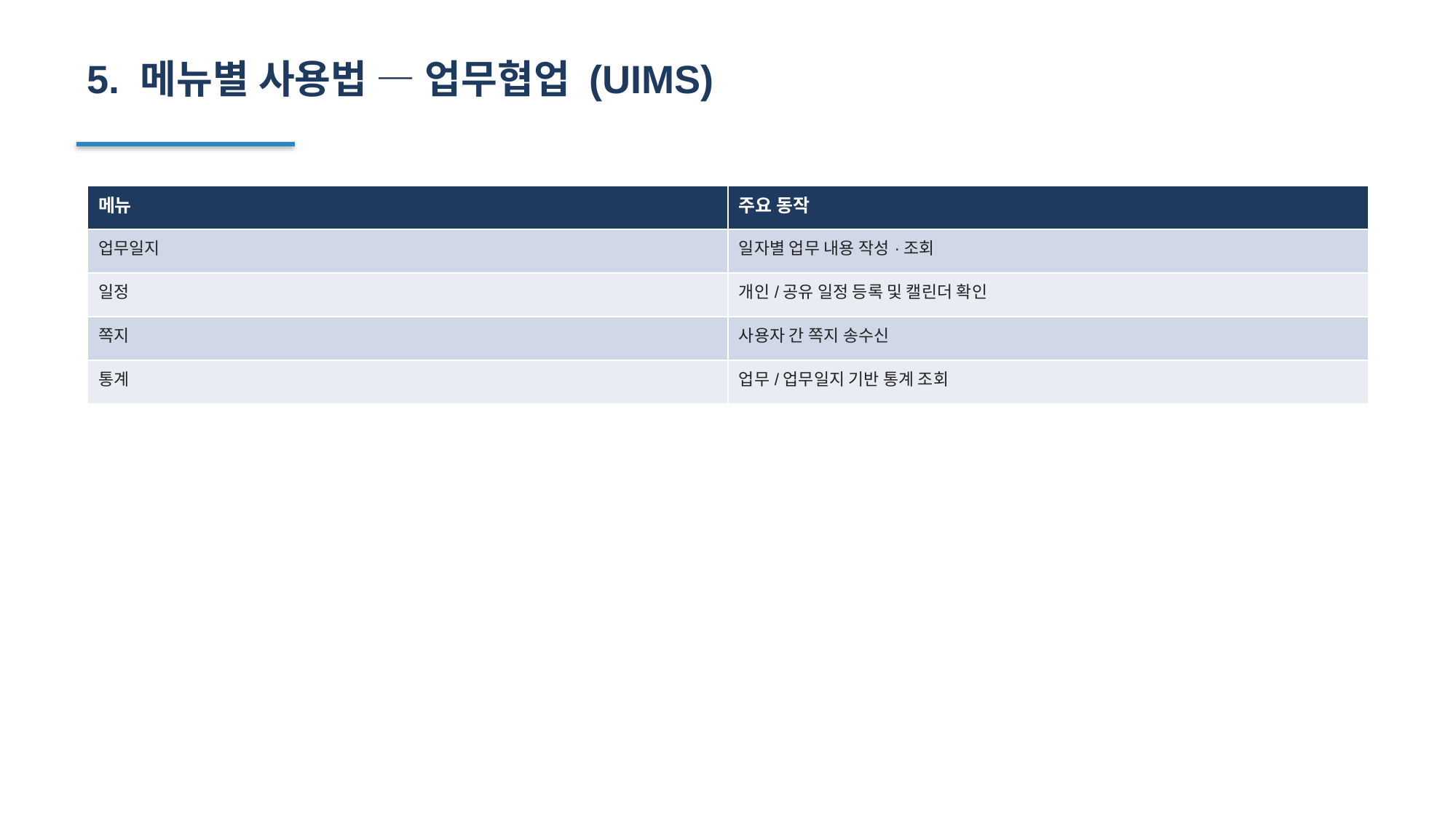

5. 메뉴별 사용법 — 업무협업 (UIMS)

| 메뉴 | 주요 동작 |
| --- | --- |
| 업무일지 | 일자별 업무 내용 작성·조회 |
| 일정 | 개인/공유 일정 등록 및 캘린더 확인 |
| 쪽지 | 사용자 간 쪽지 송수신 |
| 통계 | 업무/업무일지 기반 통계 조회 |